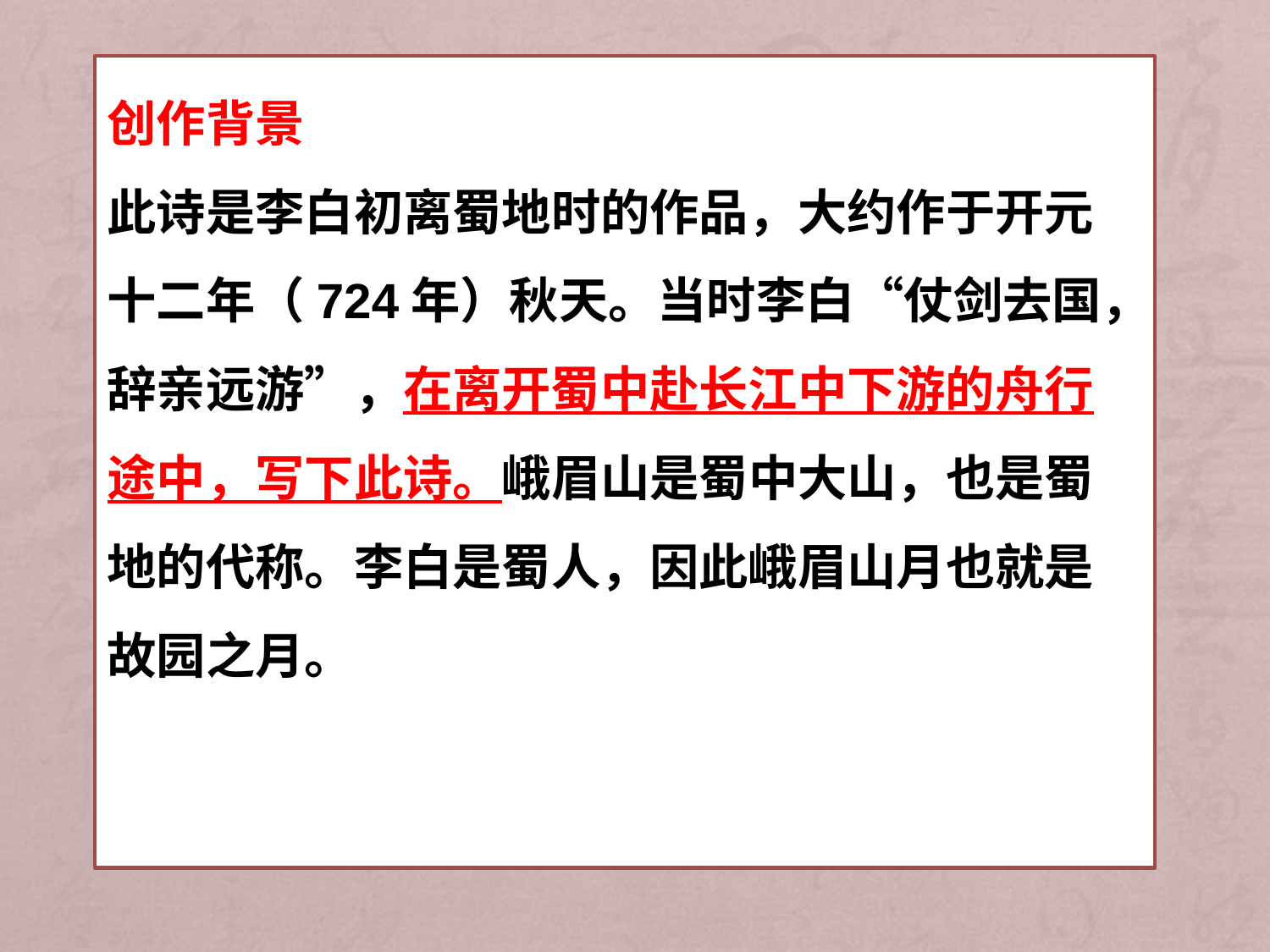

创作背景
此诗是李白初离蜀地时的作品，大约作于开元十二年（724年）秋天。当时李白“仗剑去国，辞亲远游”，在离开蜀中赴长江中下游的舟行途中，写下此诗。峨眉山是蜀中大山，也是蜀地的代称。李白是蜀人，因此峨眉山月也就是故园之月。